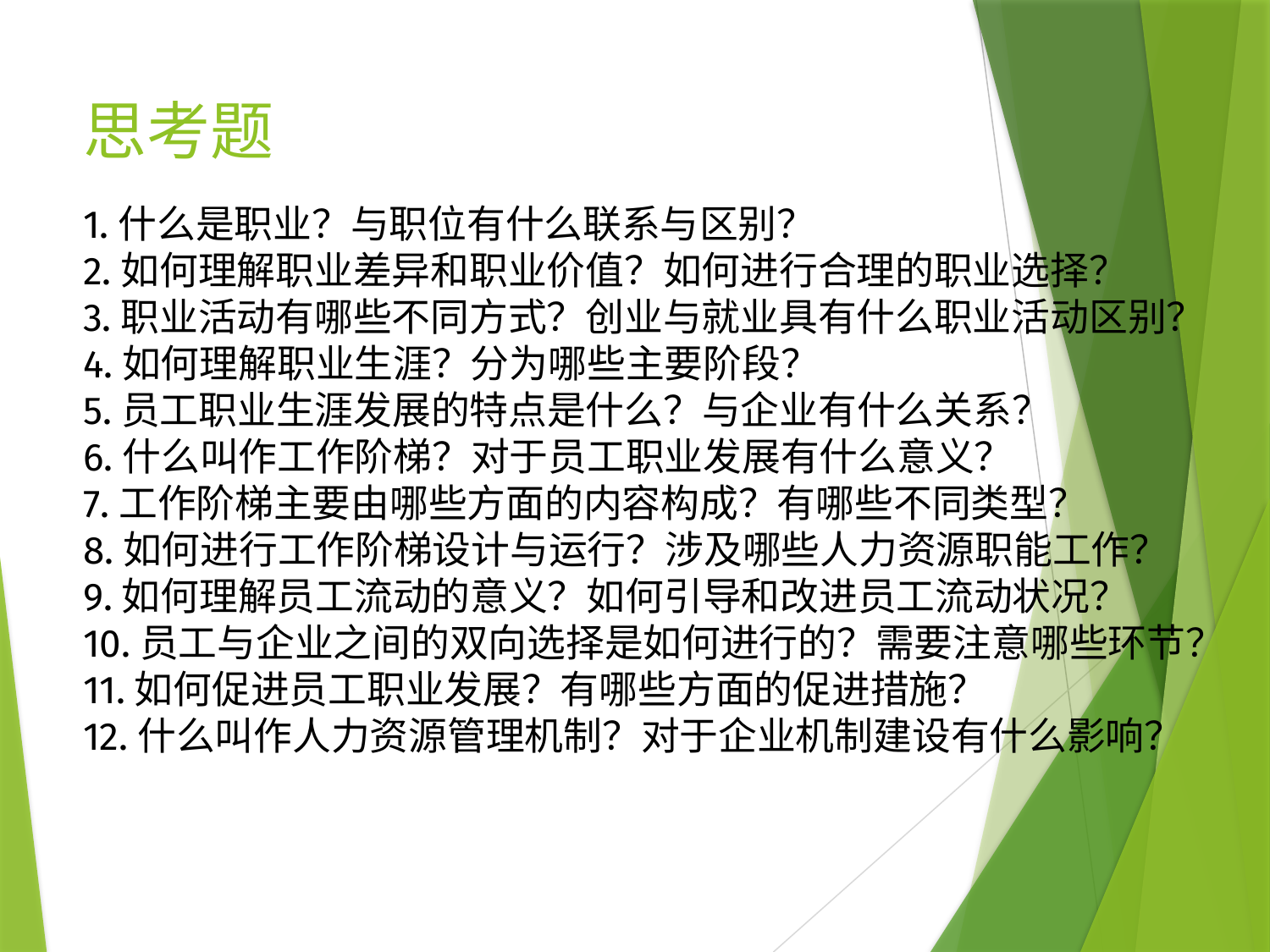

# 思考题
1.什么是职业？与职位有什么联系与区别？
2.如何理解职业差异和职业价值？如何进行合理的职业选择？
3.职业活动有哪些不同方式？创业与就业具有什么职业活动区别？
4.如何理解职业生涯？分为哪些主要阶段？
5.员工职业生涯发展的特点是什么？与企业有什么关系？
6.什么叫作工作阶梯？对于员工职业发展有什么意义？
7.工作阶梯主要由哪些方面的内容构成？有哪些不同类型？
8.如何进行工作阶梯设计与运行？涉及哪些人力资源职能工作？
9.如何理解员工流动的意义？如何引导和改进员工流动状况？
10.员工与企业之间的双向选择是如何进行的？需要注意哪些环节？
11.如何促进员工职业发展？有哪些方面的促进措施？
12.什么叫作人力资源管理机制？对于企业机制建设有什么影响？